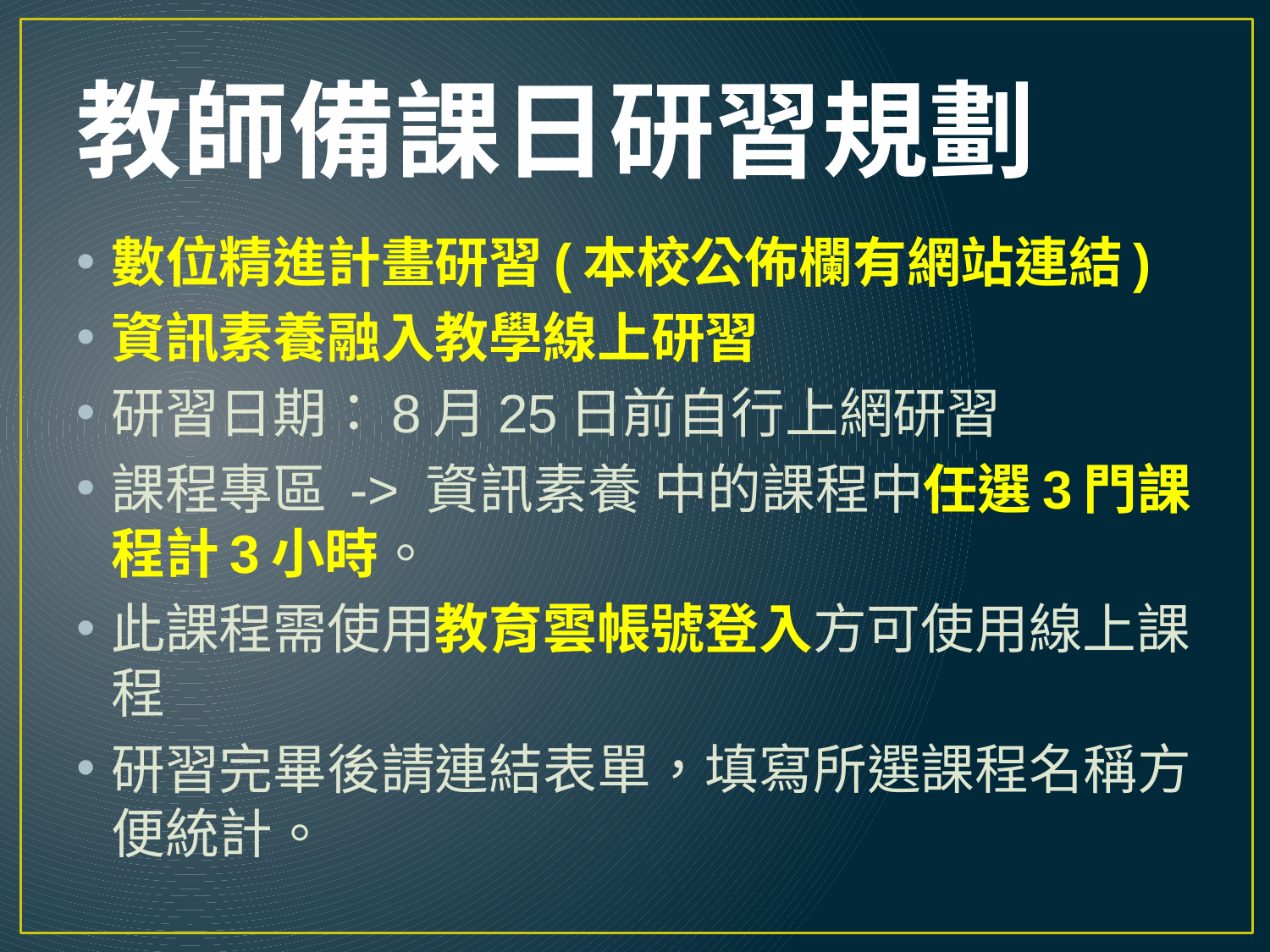

# 教師備課日研習規劃
數位精進計畫研習(本校公佈欄有網站連結)
資訊素養融入教學線上研習
研習日期：8月25日前自行上網研習
課程專區 -> 資訊素養 中的課程中任選3門課程計3小時。
此課程需使用教育雲帳號登入方可使用線上課程
研習完畢後請連結表單，填寫所選課程名稱方便統計。